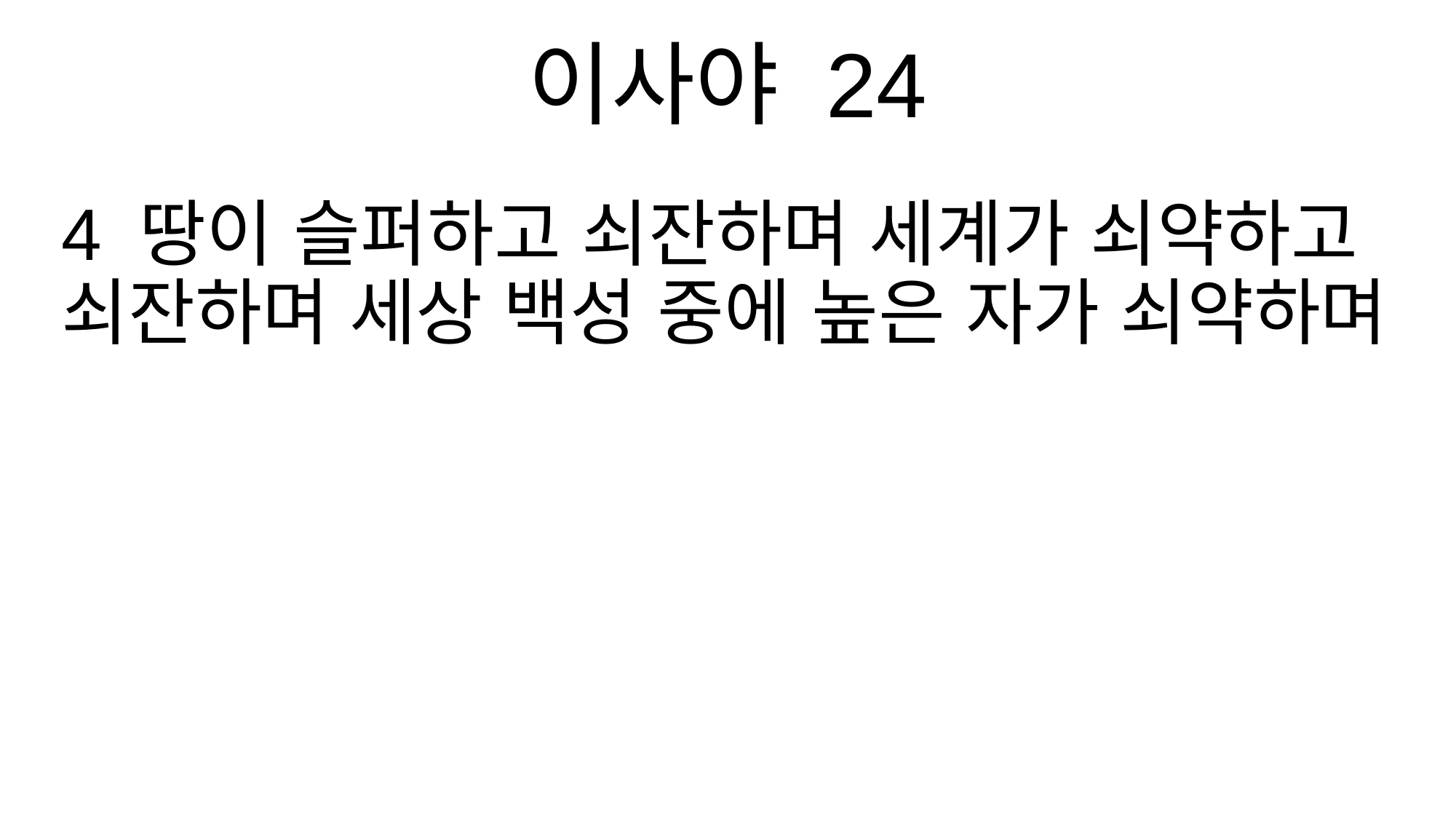

이사야 24
4 땅이 슬퍼하고 쇠잔하며 세계가 쇠약하고 쇠잔하며 세상 백성 중에 높은 자가 쇠약하며